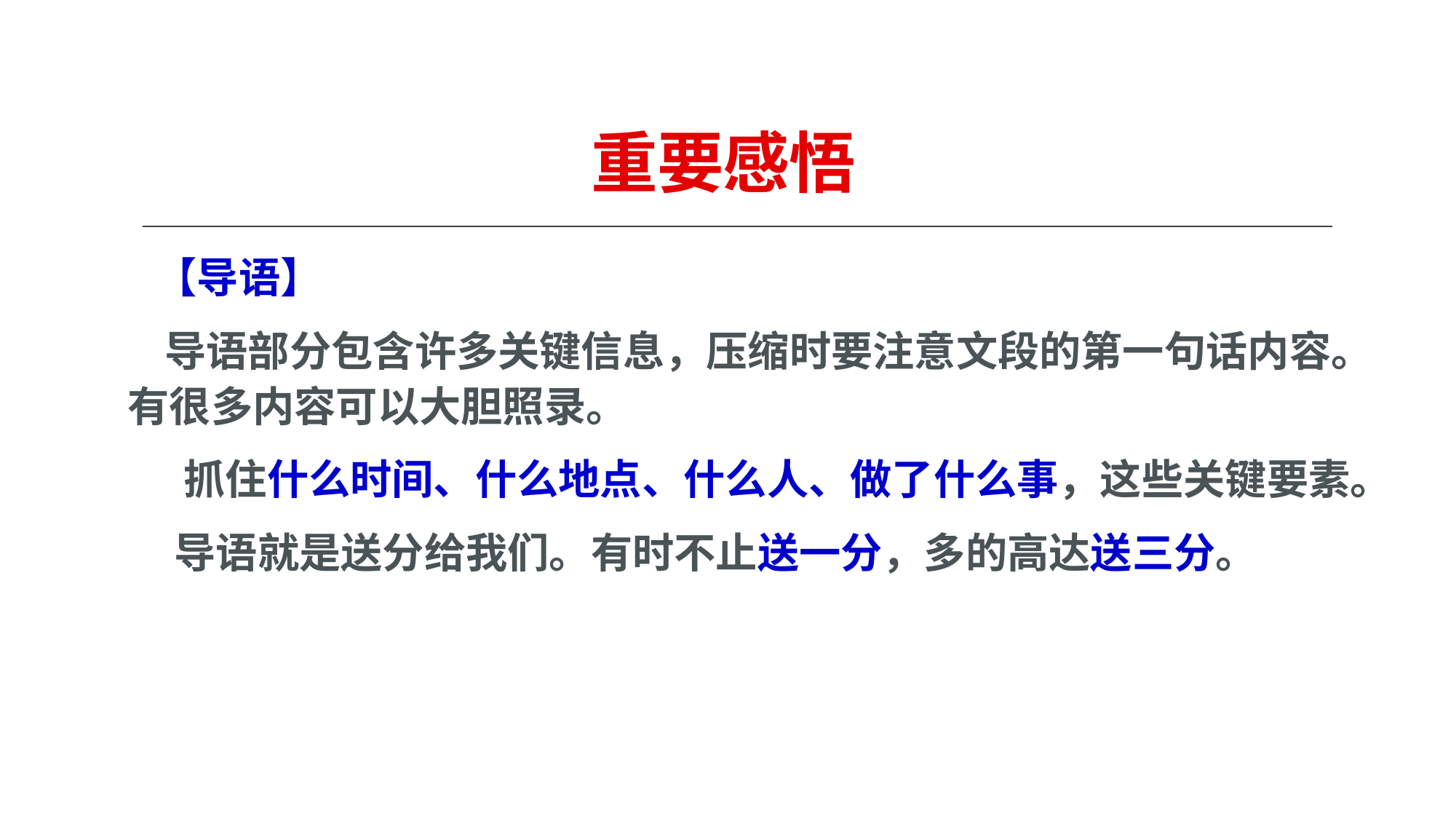

# 重要感悟
   【导语】
    导语部分包含许多关键信息，压缩时要注意文段的第一句话内容。 有很多内容可以大胆照录。
      抓住什么时间、什么地点、什么人、做了什么事，这些关键要素。
     导语就是送分给我们。有时不止送一分，多的高达送三分。

2020/9/27